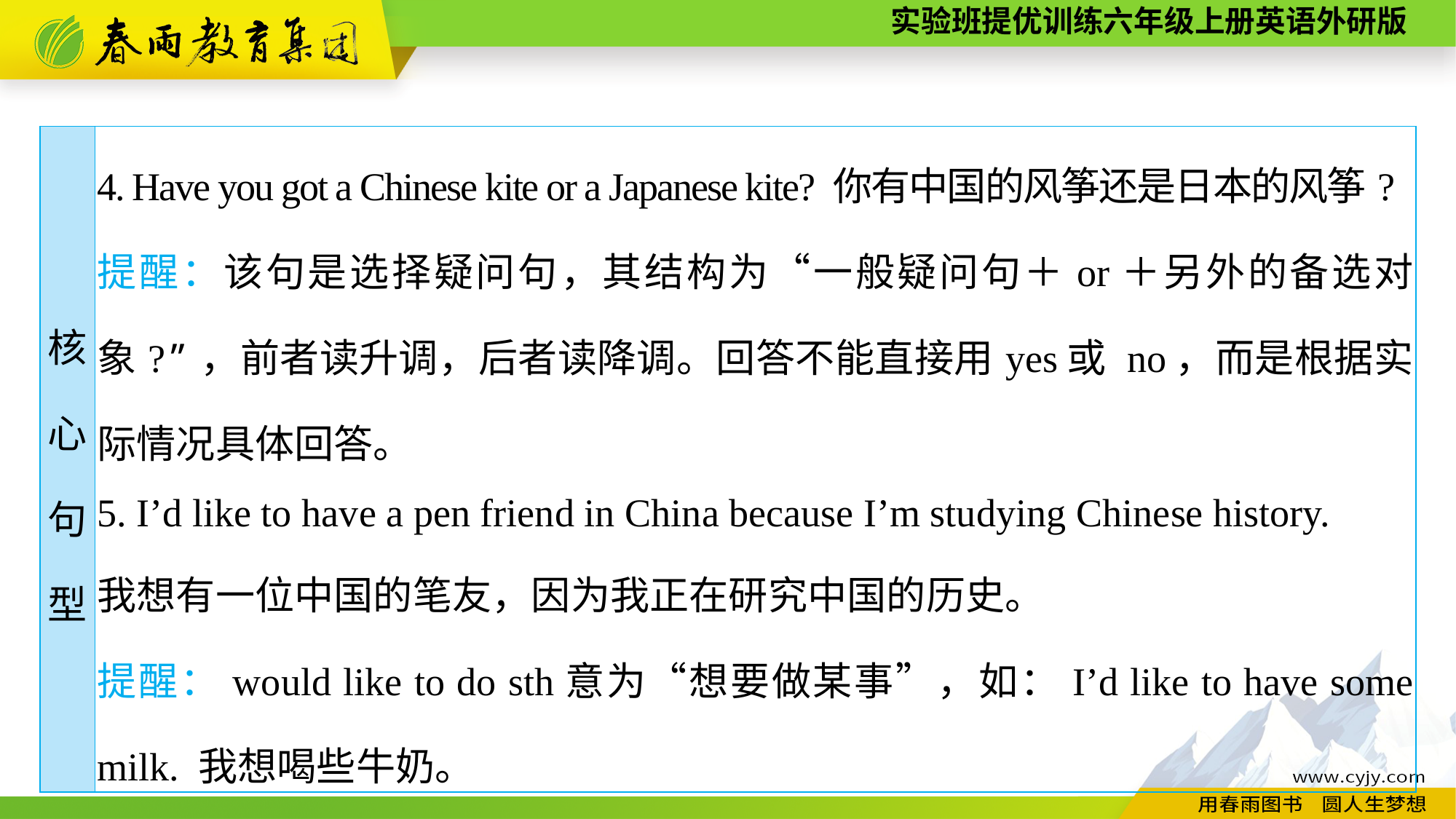

| 核 心 句 型 | 4. Have you got a Chinese kite or a Japanese kite? 你有中国的风筝还是日本的风筝? 提醒：该句是选择疑问句，其结构为“一般疑问句＋or＋另外的备选对象?”，前者读升调，后者读降调。回答不能直接用yes或 no，而是根据实际情况具体回答。 5. I’d like to have a pen friend in China because I’m studying Chinese history. 我想有一位中国的笔友，因为我正在研究中国的历史。 提醒：would like to do sth意为“想要做某事”，如：I’d like to have some milk. 我想喝些牛奶。 |
| --- | --- |